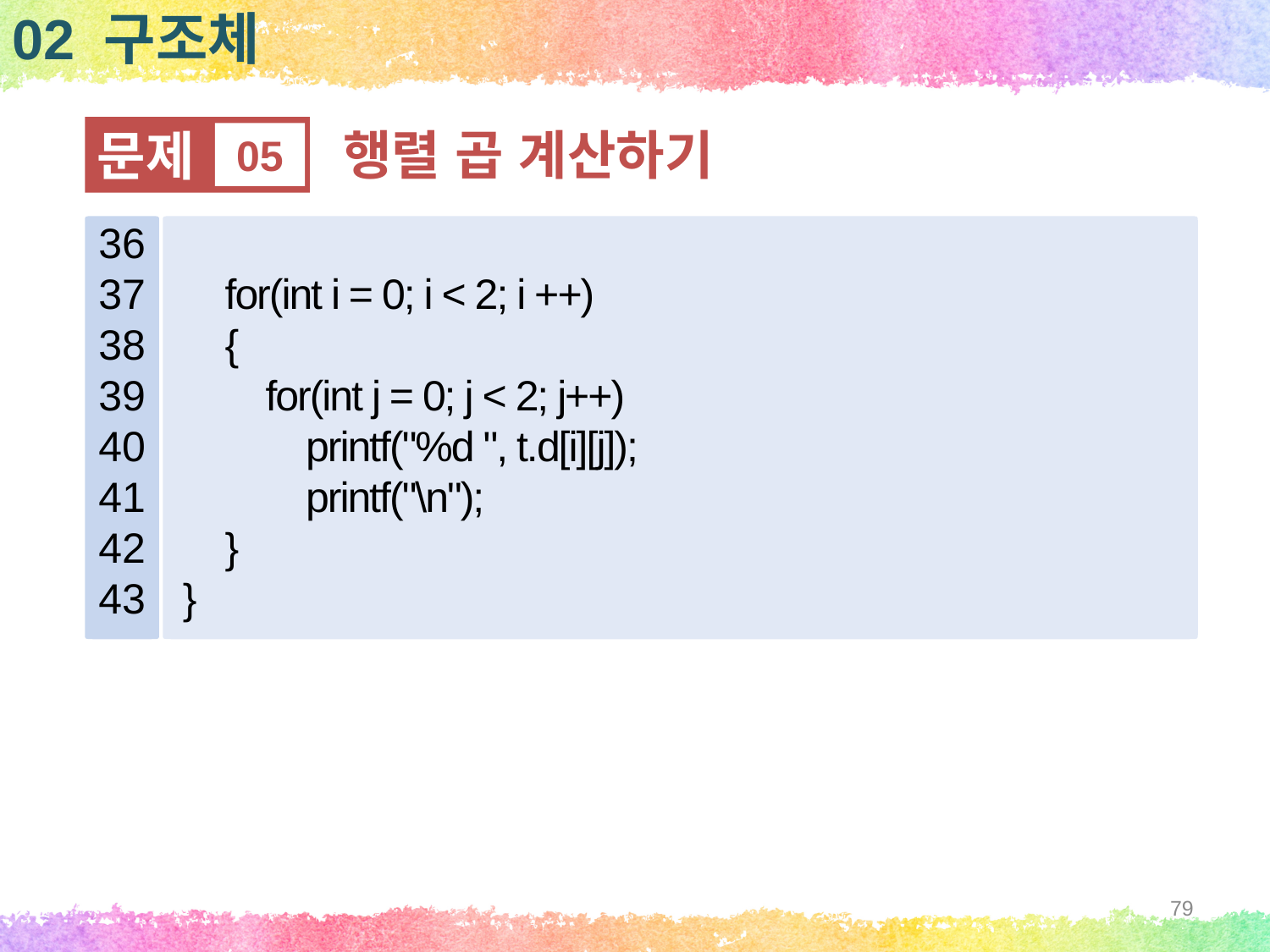

02 구조체
문제
05
행렬 곱 계산하기
36
37
38
39
40
41
42
43

    for(int i = 0; i < 2; i ++)
    {
        for(int j = 0; j < 2; j++)
            printf("%d ", t.d[i][j]);
            printf("\n");
    }
}
79